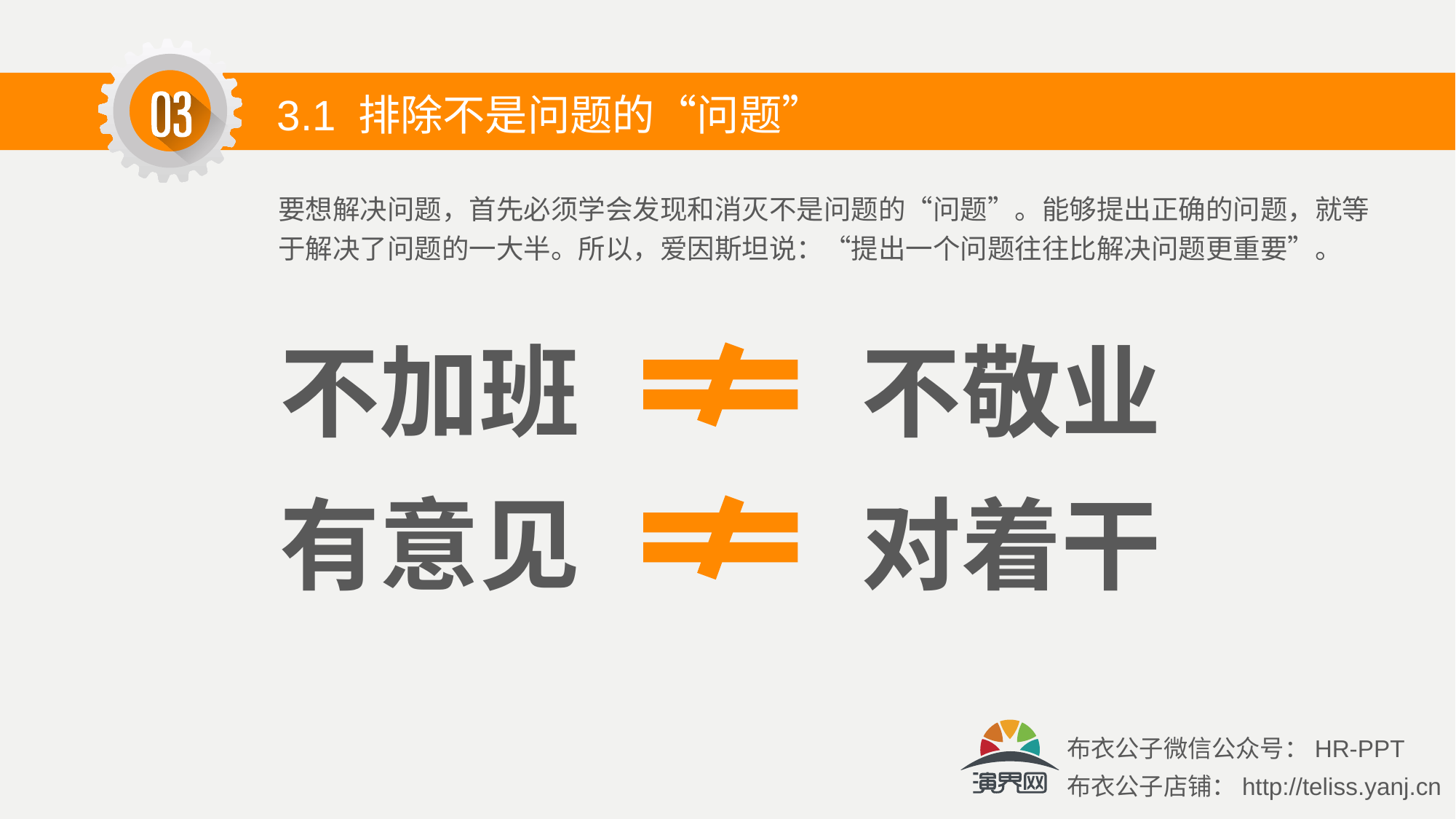

3.1 排除不是问题的“问题”
要想解决问题，首先必须学会发现和消灭不是问题的“问题”。能够提出正确的问题，就等于解决了问题的一大半。所以，爱因斯坦说：“提出一个问题往往比解决问题更重要”。
不加班
不敬业

有意见
对着干